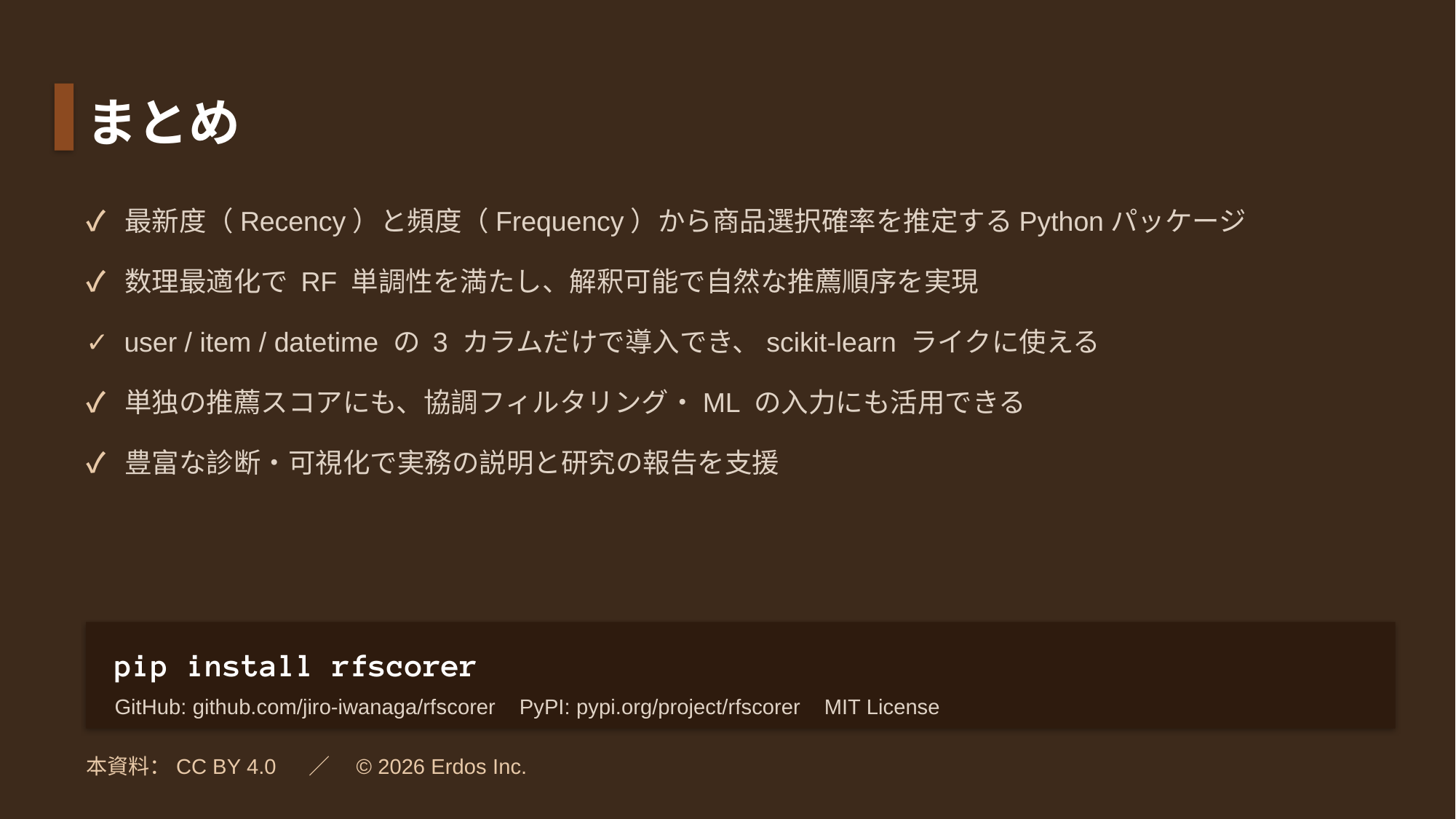

まとめ
✓  最新度（Recency）と頻度（Frequency）から商品選択確率を推定するPythonパッケージ
✓  数理最適化で RF 単調性を満たし、解釈可能で自然な推薦順序を実現
✓  user / item / datetime の 3 カラムだけで導入でき、scikit-learn ライクに使える
✓  単独の推薦スコアにも、協調フィルタリング・ML の入力にも活用できる
✓  豊富な診断・可視化で実務の説明と研究の報告を支援

pip install rfscorer
GitHub: github.com/jiro-iwanaga/rfscorer    PyPI: pypi.org/project/rfscorer    MIT License
本資料：CC BY 4.0 　／　© 2026 Erdos Inc.